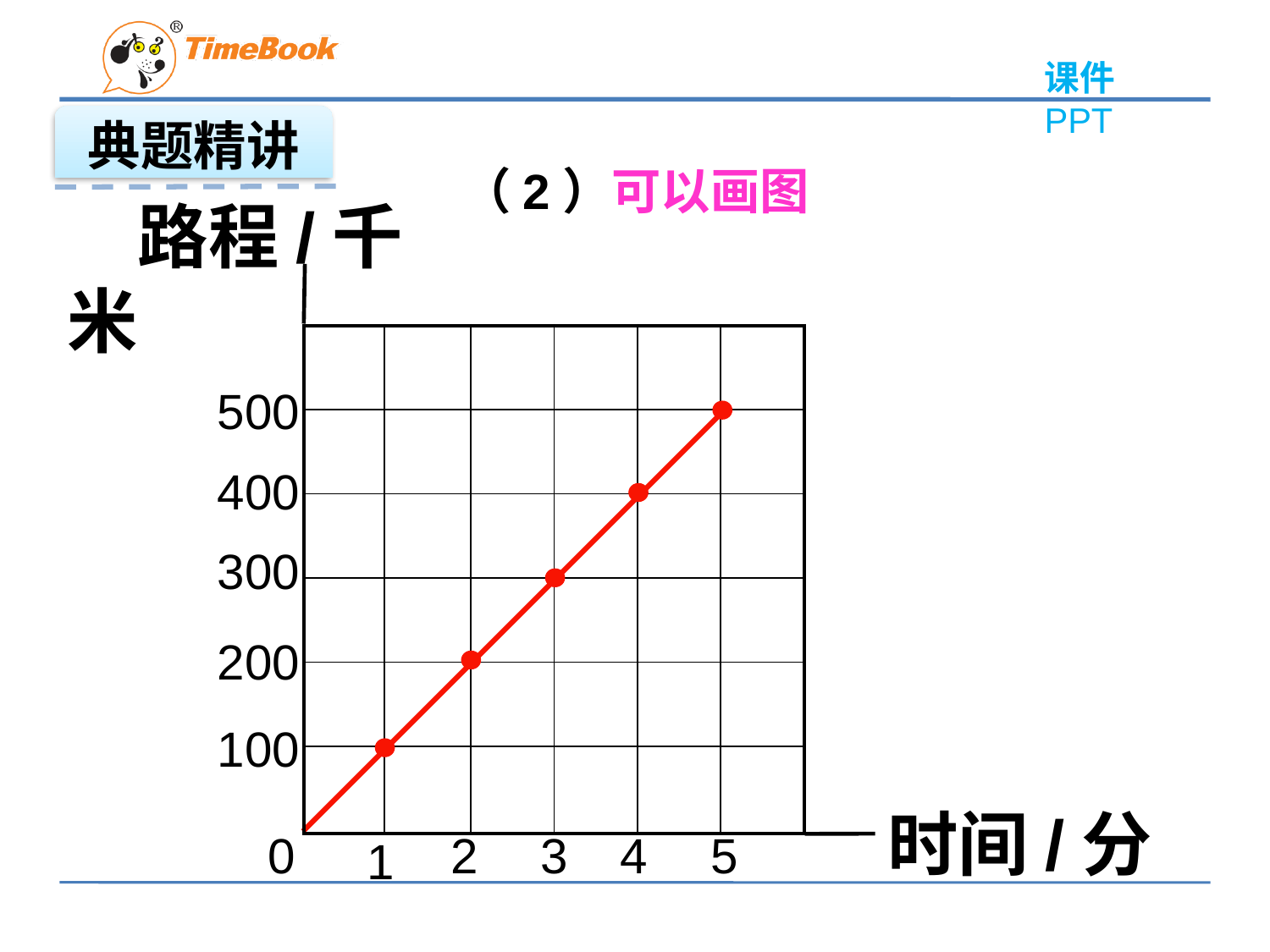

典题精讲
         （2）可以画图
　路程/千米

|  |  |  |  |  |  |
| --- | --- | --- | --- | --- | --- |
|  |  |  |  |  |  |
|  |  |  |  |  |  |
|  |  |  |  |  |  |
|  |  |  |  |  |  |
|  |  |  |  |  |  |
500

400

300

200

100

时间/分
0
2
3
4
5
1